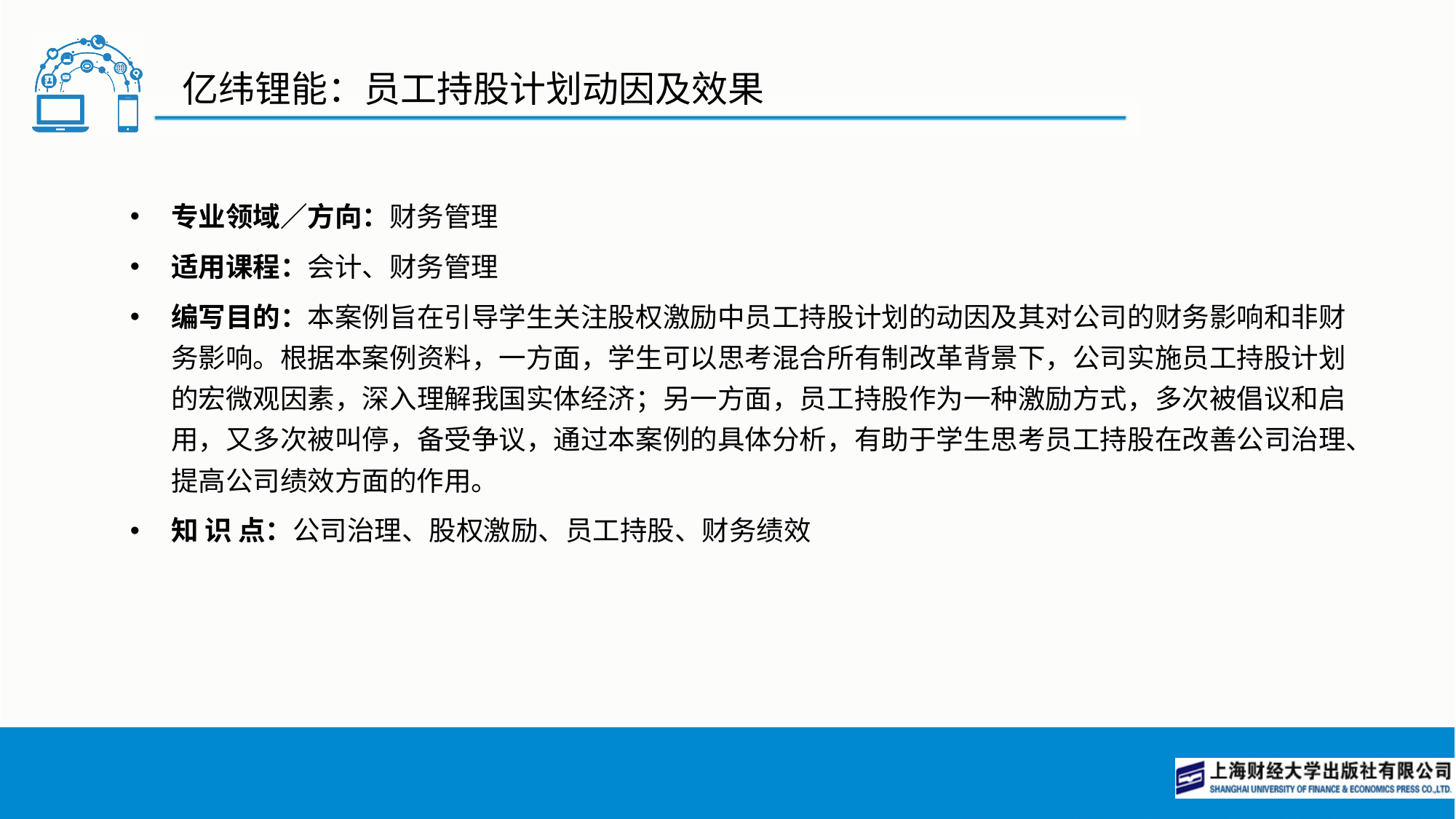

# 亿纬锂能：员工持股计划动因及效果
专业领域／方向：财务管理
适用课程：会计、财务管理
编写目的：本案例旨在引导学生关注股权激励中员工持股计划的动因及其对公司的财务影响和非财务影响。根据本案例资料，一方面，学生可以思考混合所有制改革背景下，公司实施员工持股计划的宏微观因素，深入理解我国实体经济；另一方面，员工持股作为一种激励方式，多次被倡议和启用，又多次被叫停，备受争议，通过本案例的具体分析，有助于学生思考员工持股在改善公司治理、提高公司绩效方面的作用。
知 识 点：公司治理、股权激励、员工持股、财务绩效